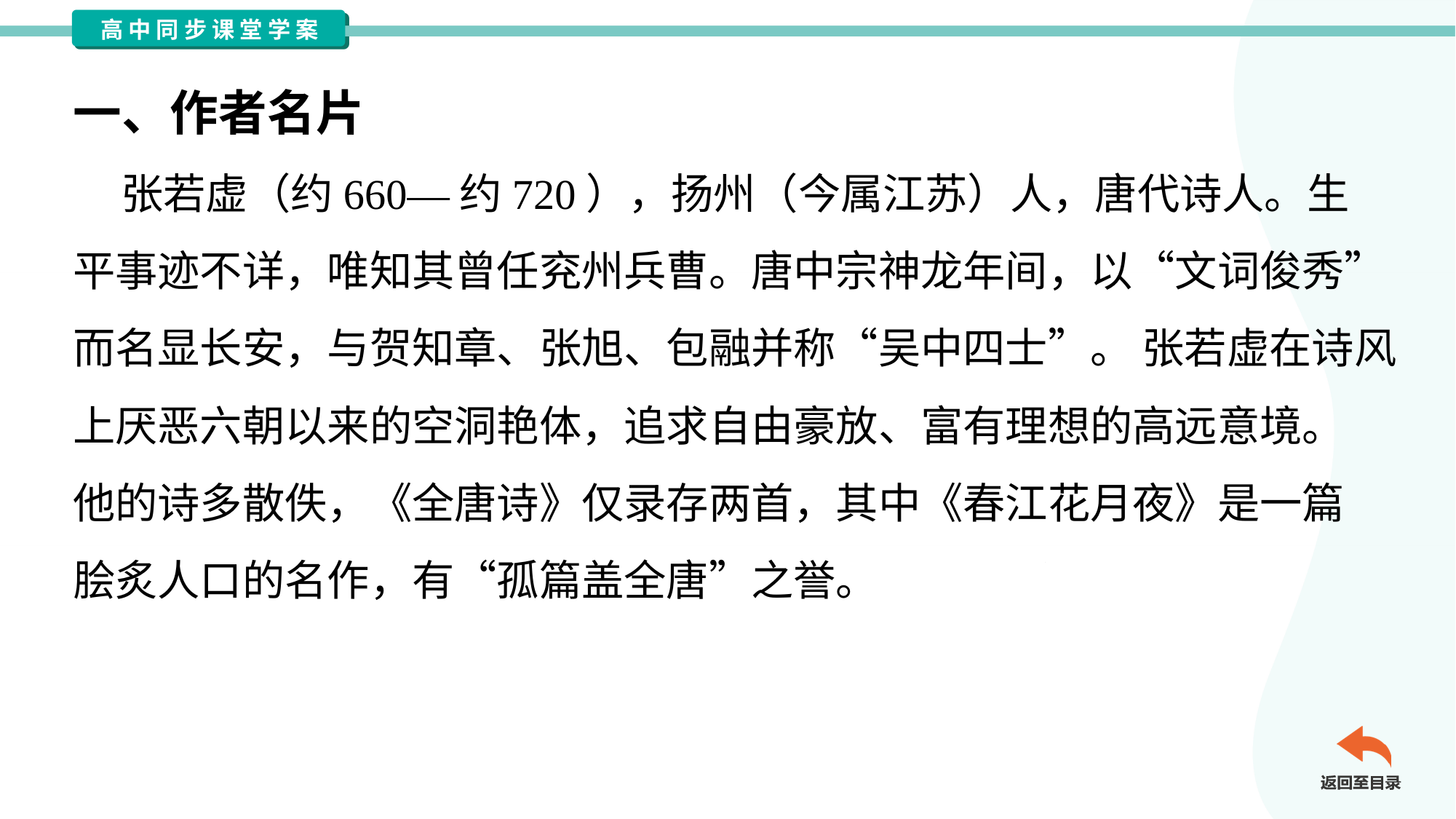

一、作者名片
    张若虚（约660—约720），扬州（今属江苏）人，唐代诗人。生
平事迹不详，唯知其曾任兖州兵曹。唐中宗神龙年间，以“文词俊秀”
而名显长安，与贺知章、张旭、包融并称“吴中四士”。 张若虚在诗风
上厌恶六朝以来的空洞艳体，追求自由豪放、富有理想的高远意境。
他的诗多散佚，《全唐诗》仅录存两首，其中《春江花月夜》是一篇
脍炙人口的名作，有“孤篇盖全唐”之誉。